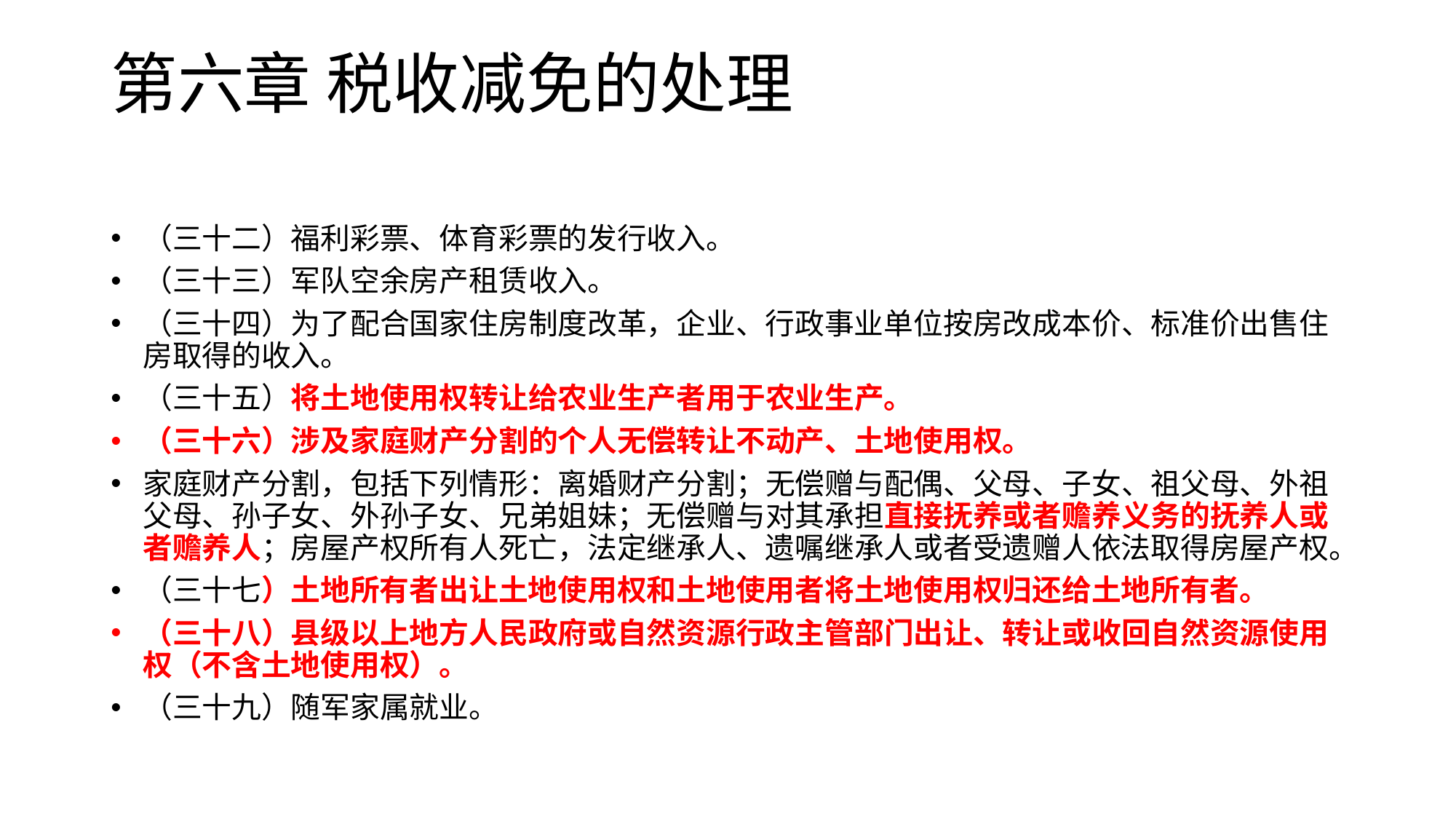

# 第六章 税收减免的处理

（三十二）福利彩票、体育彩票的发行收入。
（三十三）军队空余房产租赁收入。
（三十四）为了配合国家住房制度改革，企业、行政事业单位按房改成本价、标准价出售住房取得的收入。
（三十五）将土地使用权转让给农业生产者用于农业生产。
（三十六）涉及家庭财产分割的个人无偿转让不动产、土地使用权。
家庭财产分割，包括下列情形：离婚财产分割；无偿赠与配偶、父母、子女、祖父母、外祖父母、孙子女、外孙子女、兄弟姐妹；无偿赠与对其承担直接抚养或者赡养义务的抚养人或者赡养人；房屋产权所有人死亡，法定继承人、遗嘱继承人或者受遗赠人依法取得房屋产权。
（三十七）土地所有者出让土地使用权和土地使用者将土地使用权归还给土地所有者。
（三十八）县级以上地方人民政府或自然资源行政主管部门出让、转让或收回自然资源使用权（不含土地使用权）。
（三十九）随军家属就业。